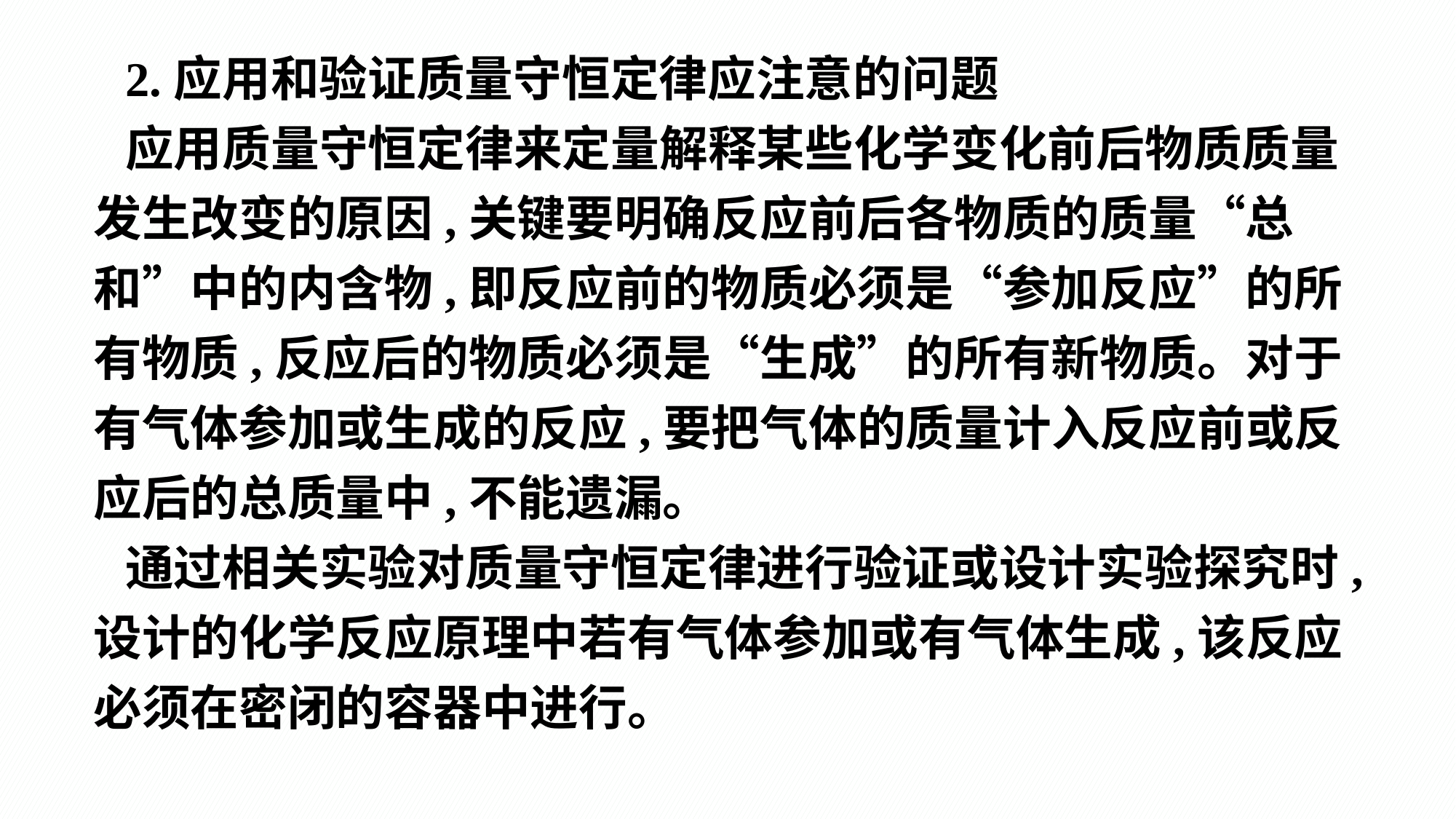

2.应用和验证质量守恒定律应注意的问题
应用质量守恒定律来定量解释某些化学变化前后物质质量发生改变的原因,关键要明确反应前后各物质的质量“总和”中的内含物,即反应前的物质必须是“参加反应”的所有物质,反应后的物质必须是“生成”的所有新物质。对于有气体参加或生成的反应,要把气体的质量计入反应前或反应后的总质量中,不能遗漏。
通过相关实验对质量守恒定律进行验证或设计实验探究时,设计的化学反应原理中若有气体参加或有气体生成,该反应必须在密闭的容器中进行。